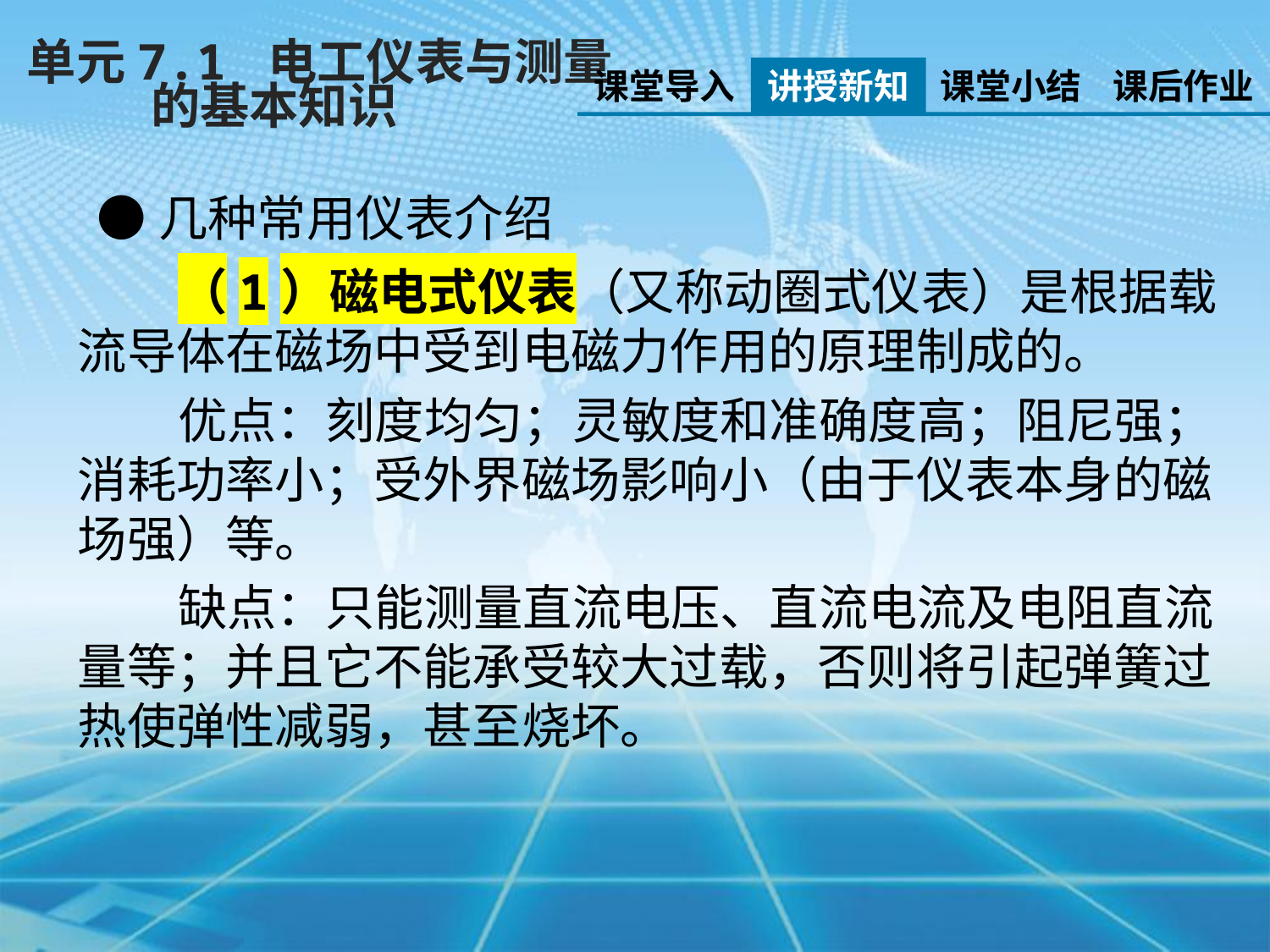

单元7.1 电工仪表与测量
          的基本知识
课堂导入
讲授新知
课堂小结
课后作业
●几种常用仪表介绍
（1）磁电式仪表（又称动圈式仪表）是根据载流导体在磁场中受到电磁力作用的原理制成的。
优点：刻度均匀；灵敏度和准确度高；阻尼强；消耗功率小；受外界磁场影响小（由于仪表本身的磁场强）等。
缺点：只能测量直流电压、直流电流及电阻直流量等；并且它不能承受较大过载，否则将引起弹簧过热使弹性减弱，甚至烧坏。